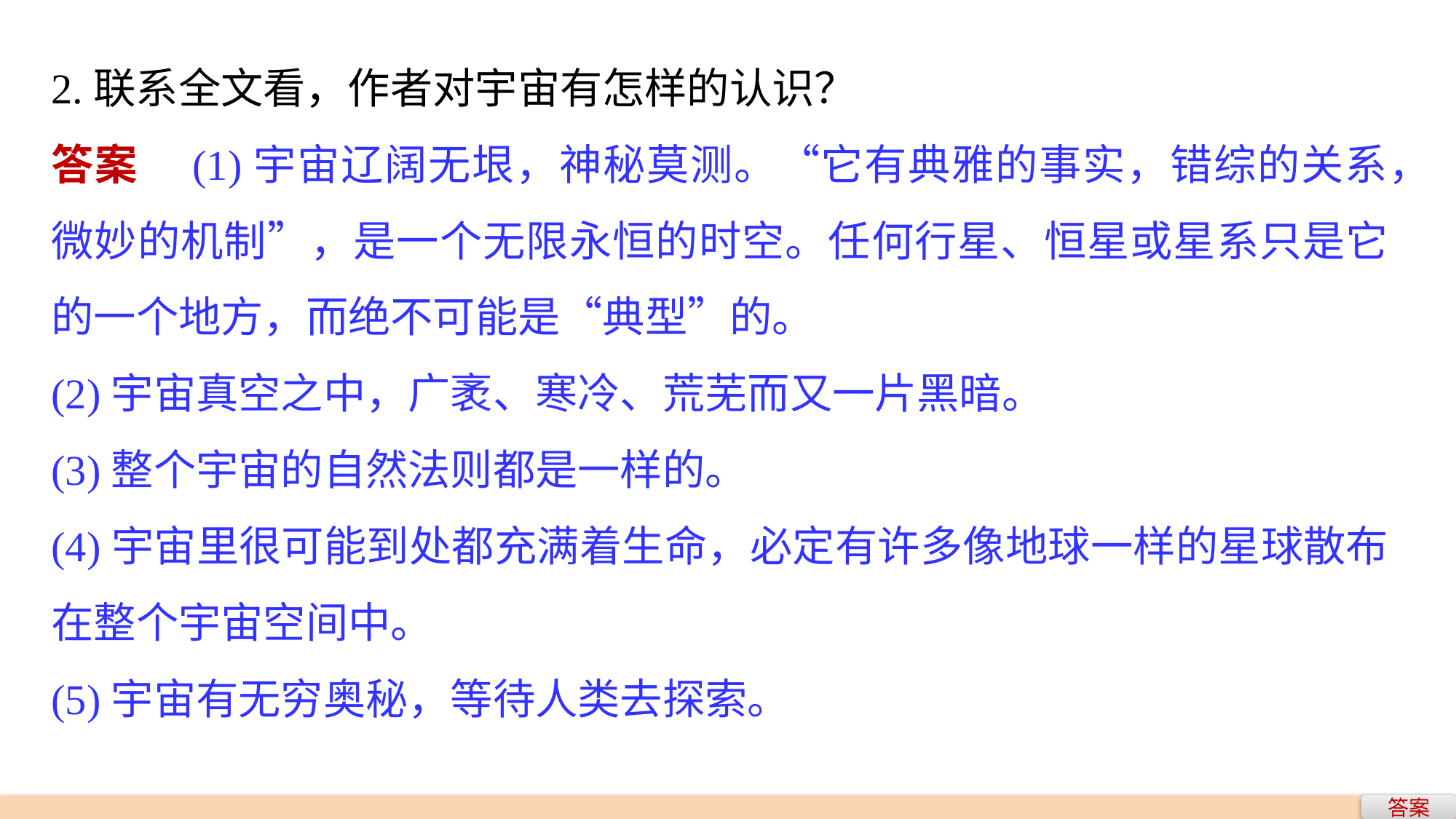

2.联系全文看，作者对宇宙有怎样的认识？
答案　(1)宇宙辽阔无垠，神秘莫测。“它有典雅的事实，错综的关系，微妙的机制”，是一个无限永恒的时空。任何行星、恒星或星系只是它的一个地方，而绝不可能是“典型”的。
(2)宇宙真空之中，广袤、寒冷、荒芜而又一片黑暗。
(3)整个宇宙的自然法则都是一样的。
(4)宇宙里很可能到处都充满着生命，必定有许多像地球一样的星球散布在整个宇宙空间中。
(5)宇宙有无穷奥秘，等待人类去探索。
答案